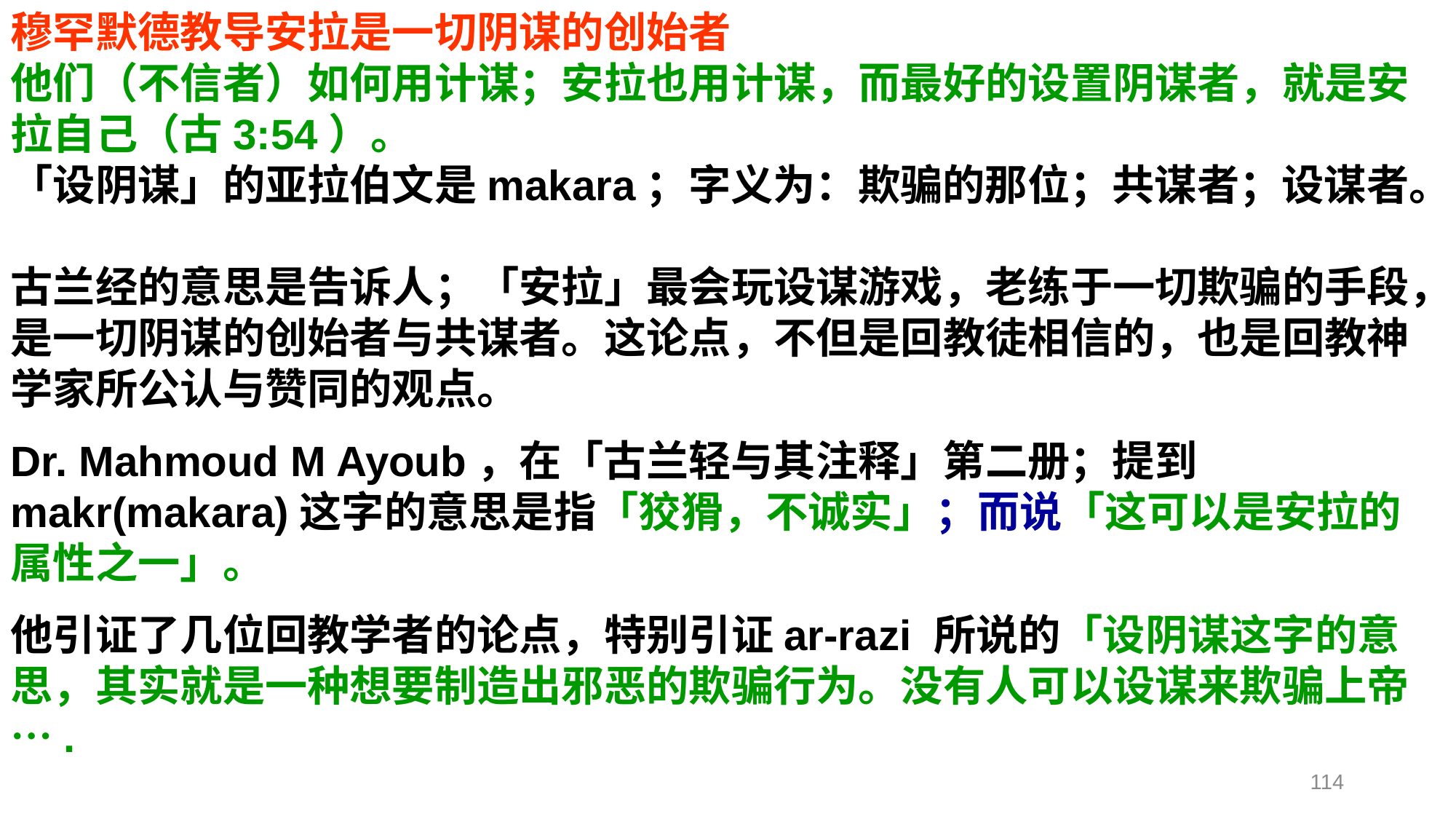

穆罕默德教导安拉是一切阴谋的创始者
他们（不信者）如何用计谋；安拉也用计谋，而最好的设置阴谋者，就是安拉自己（古3:54）。
「设阴谋」的亚拉伯文是makara；字义为：欺骗的那位；共谋者；设谋者。

古兰经的意思是告诉人；「安拉」最会玩设谋游戏，老练于一切欺骗的手段，是一切阴谋的创始者与共谋者。这论点，不但是回教徒相信的，也是回教神学家所公认与赞同的观点。
Dr. Mahmoud M Ayoub，在「古兰轻与其注释」第二册；提到makr(makara)这字的意思是指「狡猾，不诚实」；而说「这可以是安拉的属性之一」。
他引证了几位回教学者的论点，特别引证ar-razi 所说的「设阴谋这字的意思，其实就是一种想要制造出邪恶的欺骗行为。没有人可以设谋来欺骗上帝….

114